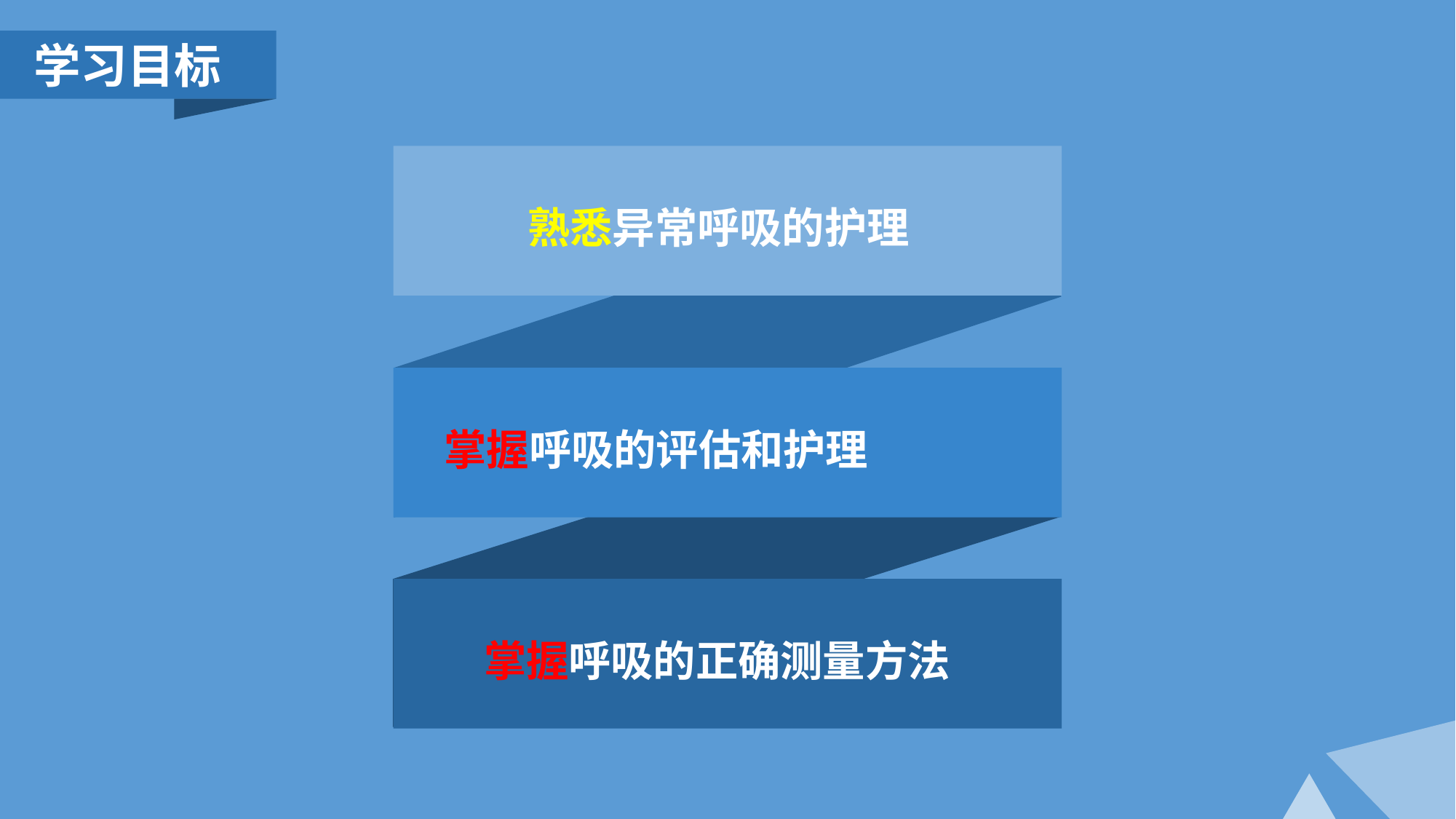

学习目标

熟悉异常呼吸的护理

掌握呼吸的评估和护理

掌握呼吸的正确测量方法